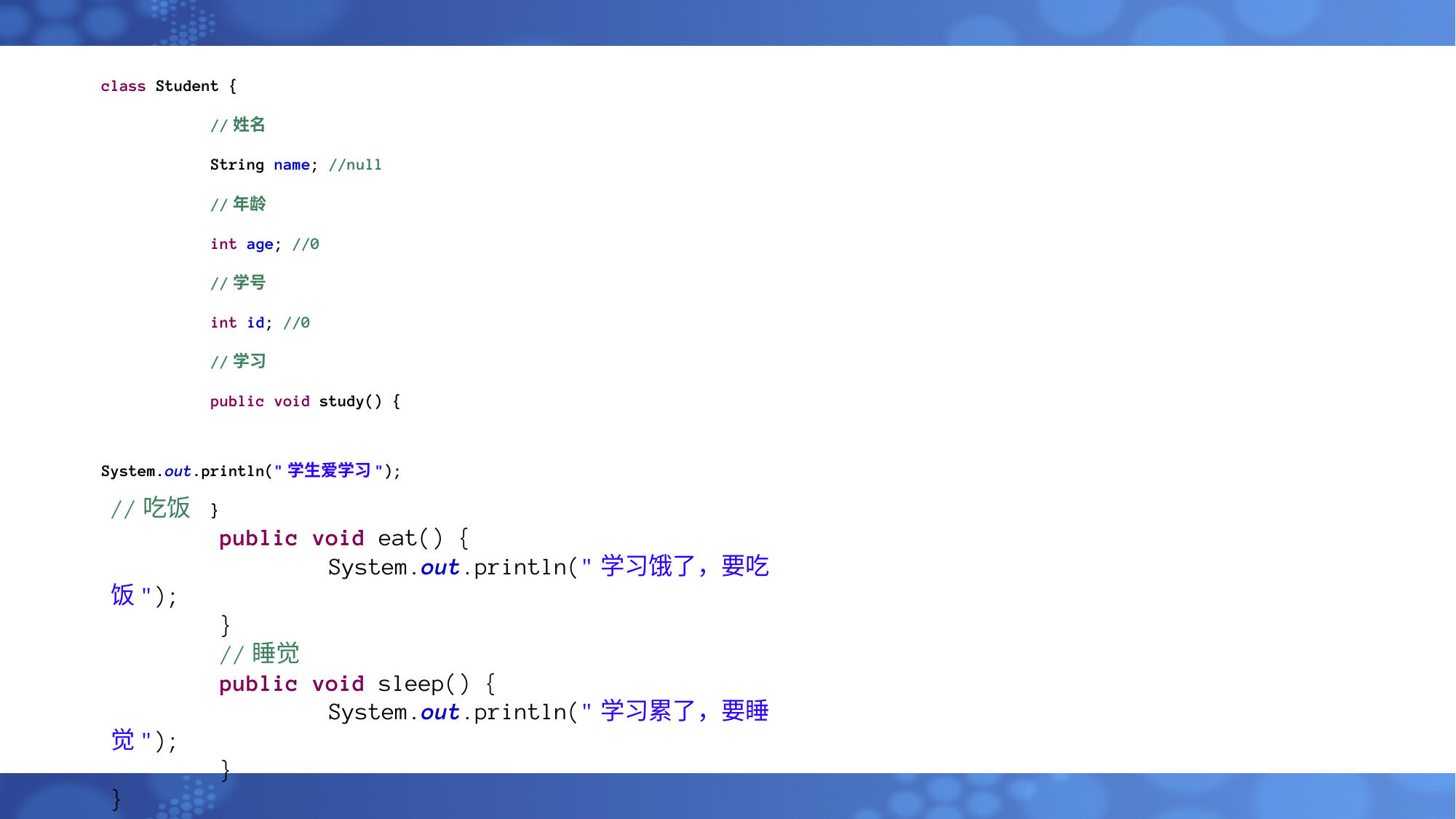

class Student {
	//姓名
	String name; //null
	//年龄
	int age; //0
	//学号
	int id; //0
	//学习
	public void study() {
		System.out.println("学生爱学习");
	}

//吃饭
	public void eat() {
		System.out.println("学习饿了，要吃饭");
	}
	//睡觉
	public void sleep() {
		System.out.println("学习累了，要睡觉");
	}
}